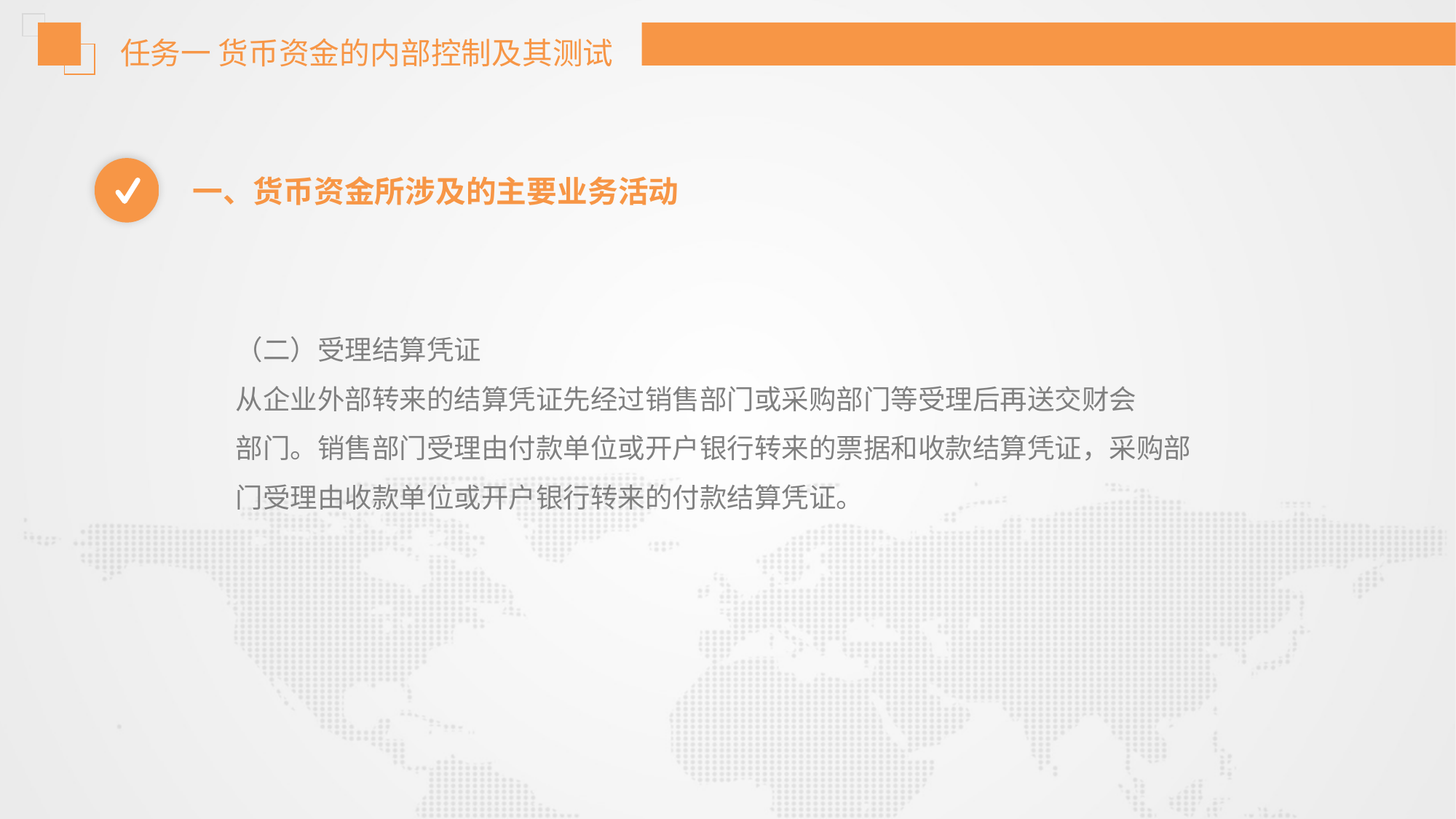

任务一 货币资金的内部控制及其测试

一、货币资金所涉及的主要业务活动
（二）受理结算凭证
从企业外部转来的结算凭证先经过销售部门或采购部门等受理后再送交财会
部门。销售部门受理由付款单位或开户银行转来的票据和收款结算凭证，采购部
门受理由收款单位或开户银行转来的付款结算凭证。